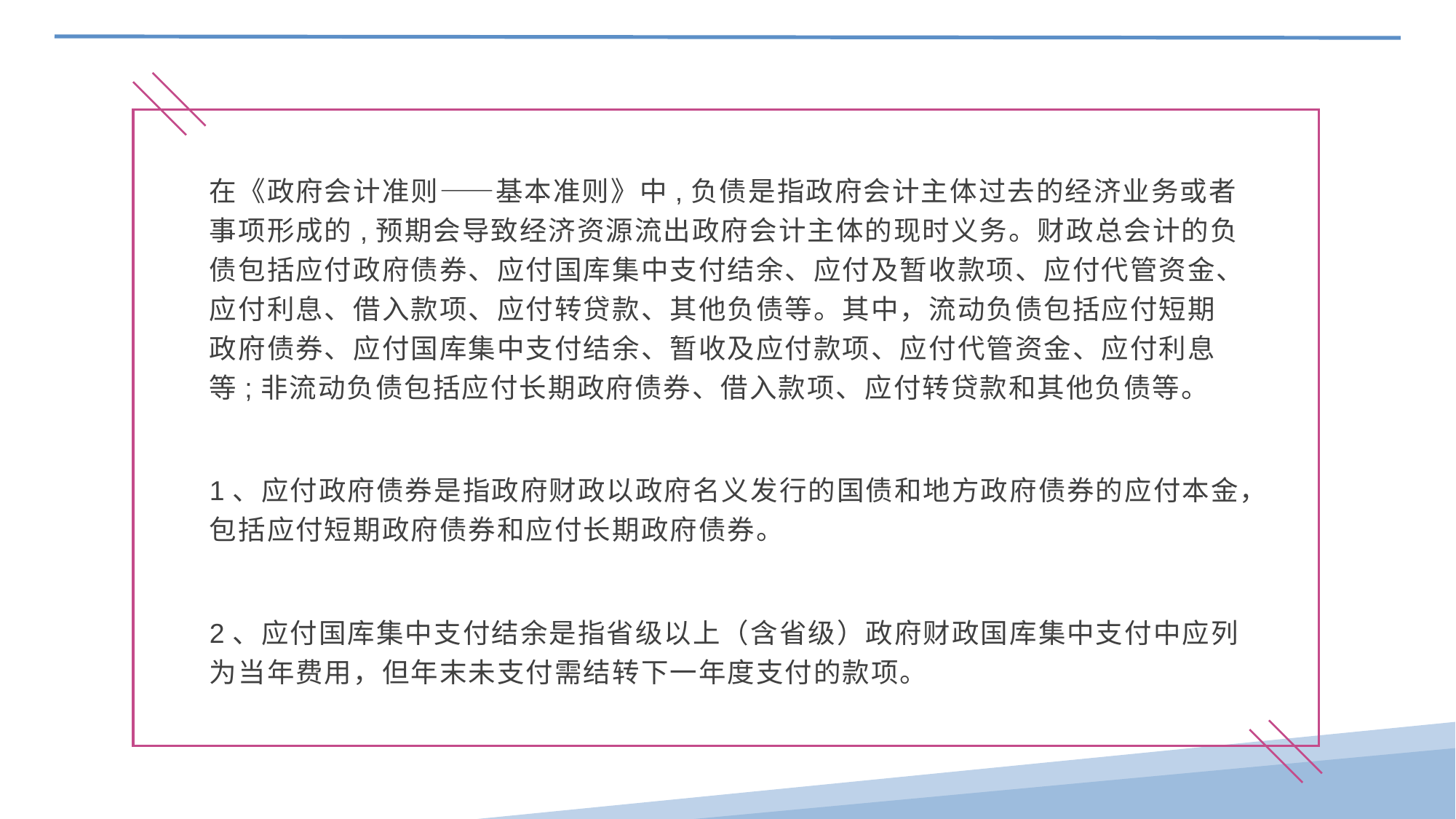

在《政府会计准则——基本准则》中,负债是指政府会计主体过去的经济业务或者事项形成的,预期会导致经济资源流出政府会计主体的现时义务。财政总会计的负债包括应付政府债券、应付国库集中支付结余、应付及暂收款项、应付代管资金、应付利息、借入款项、应付转贷款、其他负债等。其中，流动负债包括应付短期政府债券、应付国库集中支付结余、暂收及应付款项、应付代管资金、应付利息等;非流动负债包括应付长期政府债券、借入款项、应付转贷款和其他负债等。

1、应付政府债券是指政府财政以政府名义发行的国债和地方政府债券的应付本金，包括应付短期政府债券和应付长期政府债券。

2、应付国库集中支付结余是指省级以上（含省级）政府财政国库集中支付中应列为当年费用，但年末未支付需结转下一年度支付的款项。